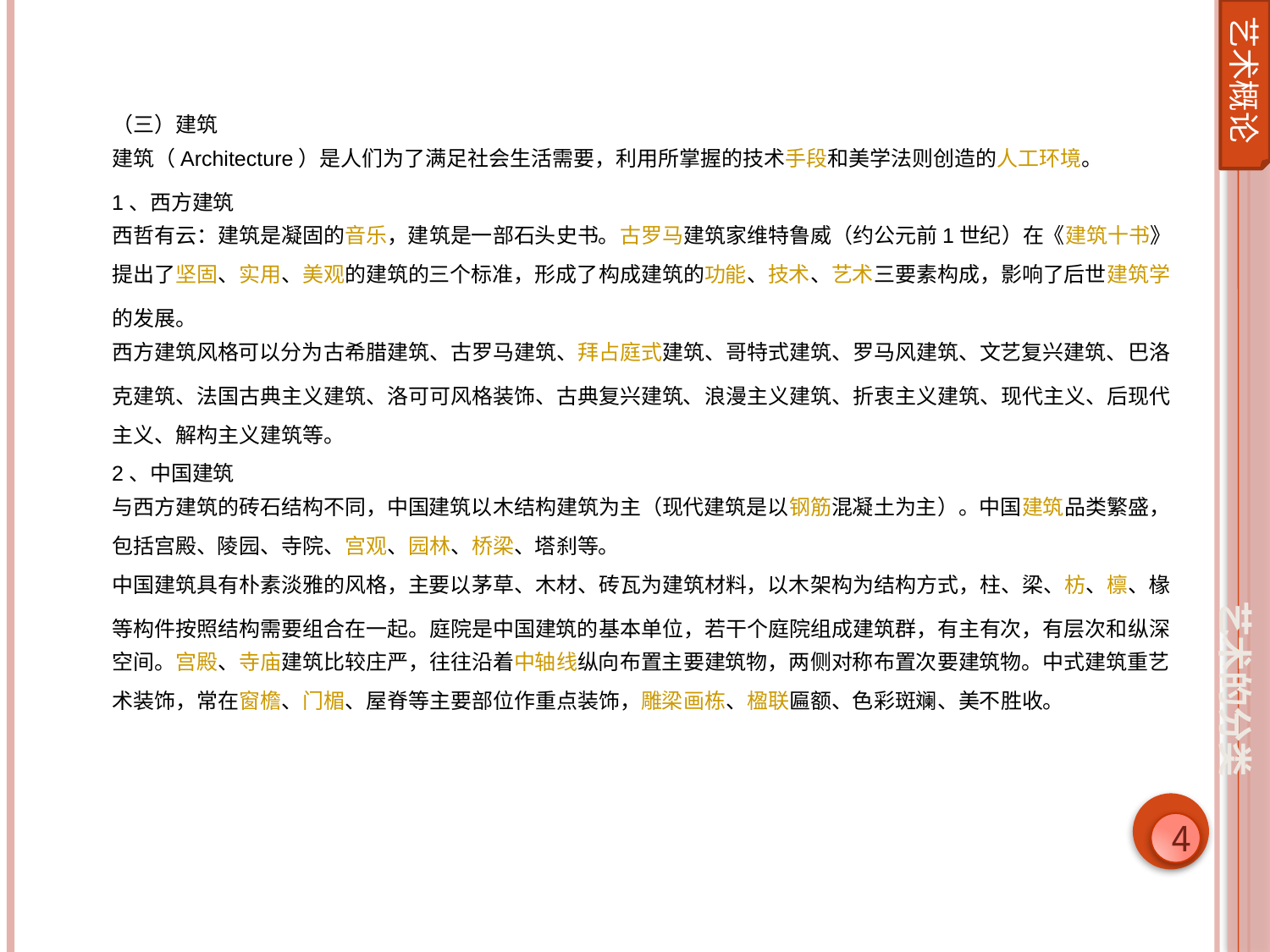

艺术概论
（三）建筑
建筑（Architecture）是人们为了满足社会生活需要，利用所掌握的技术手段和美学法则创造的人工环境。
1、西方建筑
西哲有云：建筑是凝固的音乐，建筑是一部石头史书。古罗马建筑家维特鲁威（约公元前1世纪）在《建筑十书》提出了坚固、实用、美观的建筑的三个标准，形成了构成建筑的功能、技术、艺术三要素构成，影响了后世建筑学的发展。
西方建筑风格可以分为古希腊建筑、古罗马建筑、拜占庭式建筑、哥特式建筑、罗马风建筑、文艺复兴建筑、巴洛克建筑、法国古典主义建筑、洛可可风格装饰、古典复兴建筑、浪漫主义建筑、折衷主义建筑、现代主义、后现代主义、解构主义建筑等。
2、中国建筑
与西方建筑的砖石结构不同，中国建筑以木结构建筑为主（现代建筑是以钢筋混凝土为主）。中国建筑品类繁盛，包括宫殿、陵园、寺院、宫观、园林、桥梁、塔刹等。
中国建筑具有朴素淡雅的风格，主要以茅草、木材、砖瓦为建筑材料，以木架构为结构方式，柱、梁、枋、檩、椽等构件按照结构需要组合在一起。庭院是中国建筑的基本单位，若干个庭院组成建筑群，有主有次，有层次和纵深空间。宫殿、寺庙建筑比较庄严，往往沿着中轴线纵向布置主要建筑物，两侧对称布置次要建筑物。中式建筑重艺术装饰，常在窗檐、门楣、屋脊等主要部位作重点装饰，雕梁画栋、楹联匾额、色彩斑斓、美不胜收。

艺术的分类
4